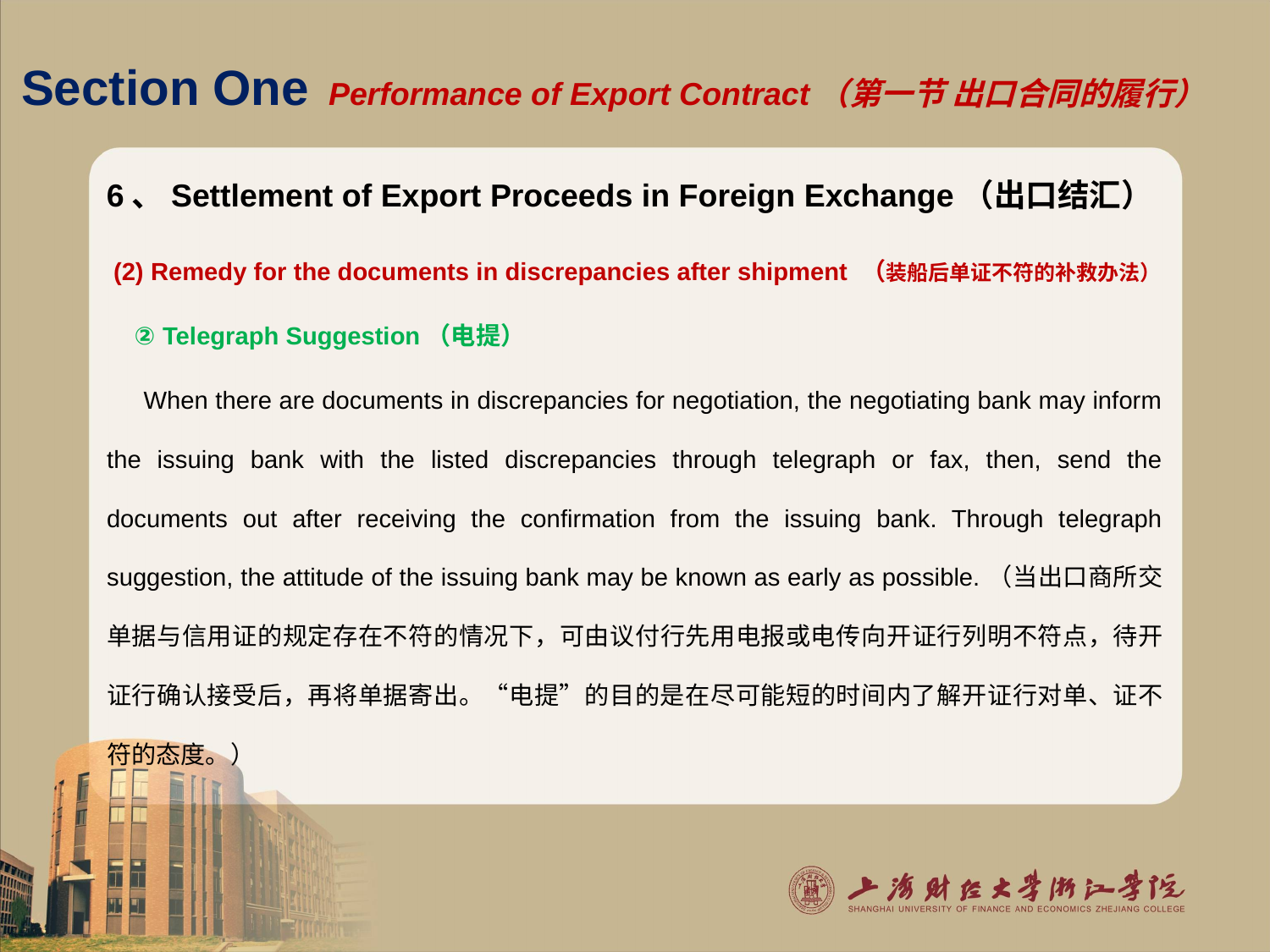

# Section One  Performance of Export Contract（第一节 出口合同的履行）
6、Settlement of Export Proceeds in Foreign Exchange（出口结汇）
 (2) Remedy for the documents in discrepancies after shipment （装船后单证不符的补救办法）
    ② Telegraph Suggestion（电提）
     When there are documents in discrepancies for negotiation, the negotiating bank may inform the issuing bank with the listed discrepancies through telegraph or fax, then, send the documents out after receiving the confirmation from the issuing bank. Through telegraph suggestion, the attitude of the issuing bank may be known as early as possible.（当出口商所交单据与信用证的规定存在不符的情况下，可由议付行先用电报或电传向开证行列明不符点，待开证行确认接受后，再将单据寄出。“电提”的目的是在尽可能短的时间内了解开证行对单、证不符的态度。）